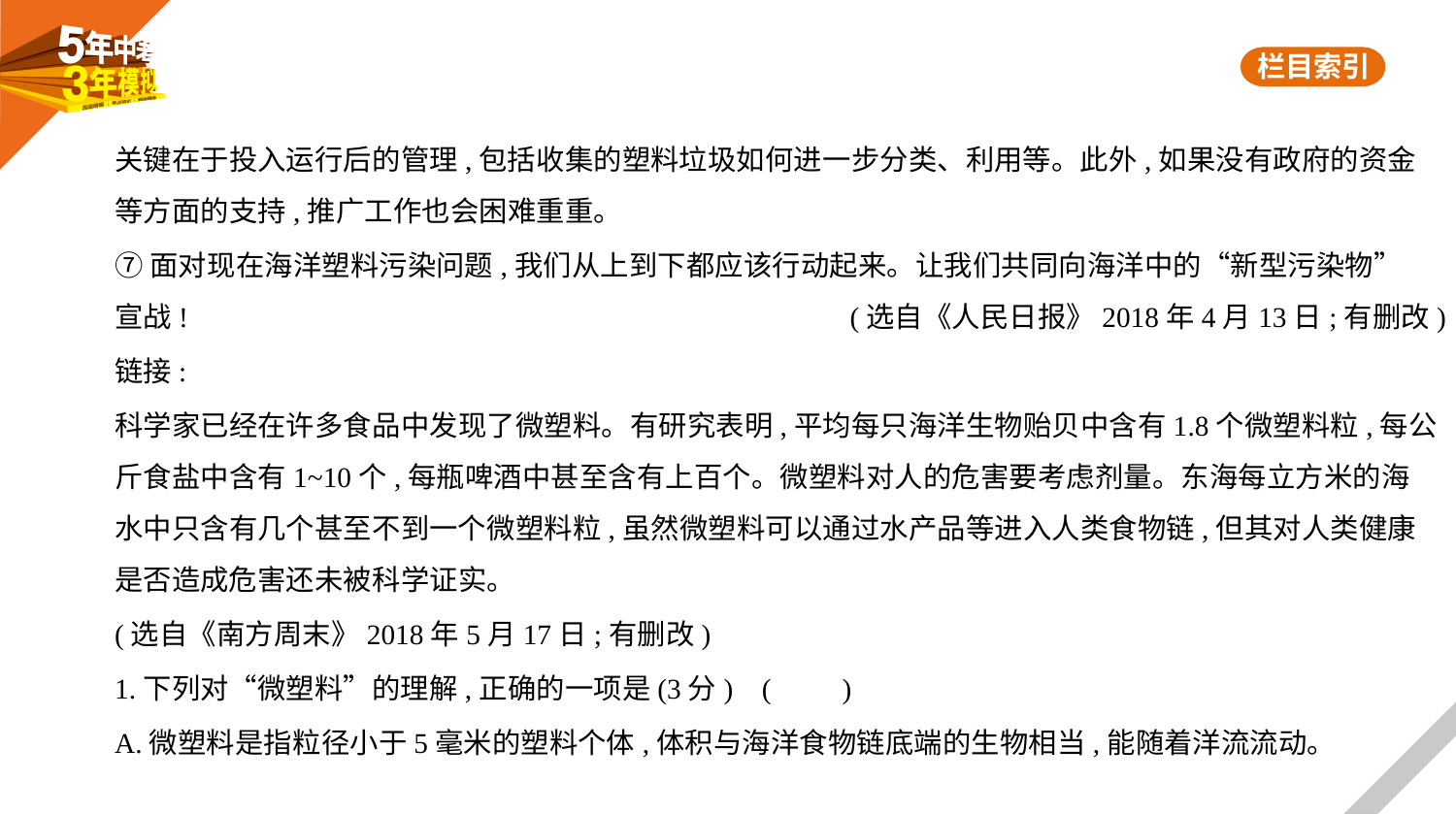

关键在于投入运行后的管理,包括收集的塑料垃圾如何进一步分类、利用等。此外,如果没有政府的资金
等方面的支持,推广工作也会困难重重。
⑦面对现在海洋塑料污染问题,我们从上到下都应该行动起来。让我们共同向海洋中的“新型污染物”
宣战!					 (选自《人民日报》2018年4月13日;有删改)
链接:
科学家已经在许多食品中发现了微塑料。有研究表明,平均每只海洋生物贻贝中含有1.8个微塑料粒,每公
斤食盐中含有1~10个,每瓶啤酒中甚至含有上百个。微塑料对人的危害要考虑剂量。东海每立方米的海
水中只含有几个甚至不到一个微塑料粒,虽然微塑料可以通过水产品等进入人类食物链,但其对人类健康
是否造成危害还未被科学证实。
(选自《南方周末》2018年5月17日;有删改)
1.下列对“微塑料”的理解,正确的一项是(3分) (　　)
A.微塑料是指粒径小于5毫米的塑料个体,体积与海洋食物链底端的生物相当,能随着洋流流动。